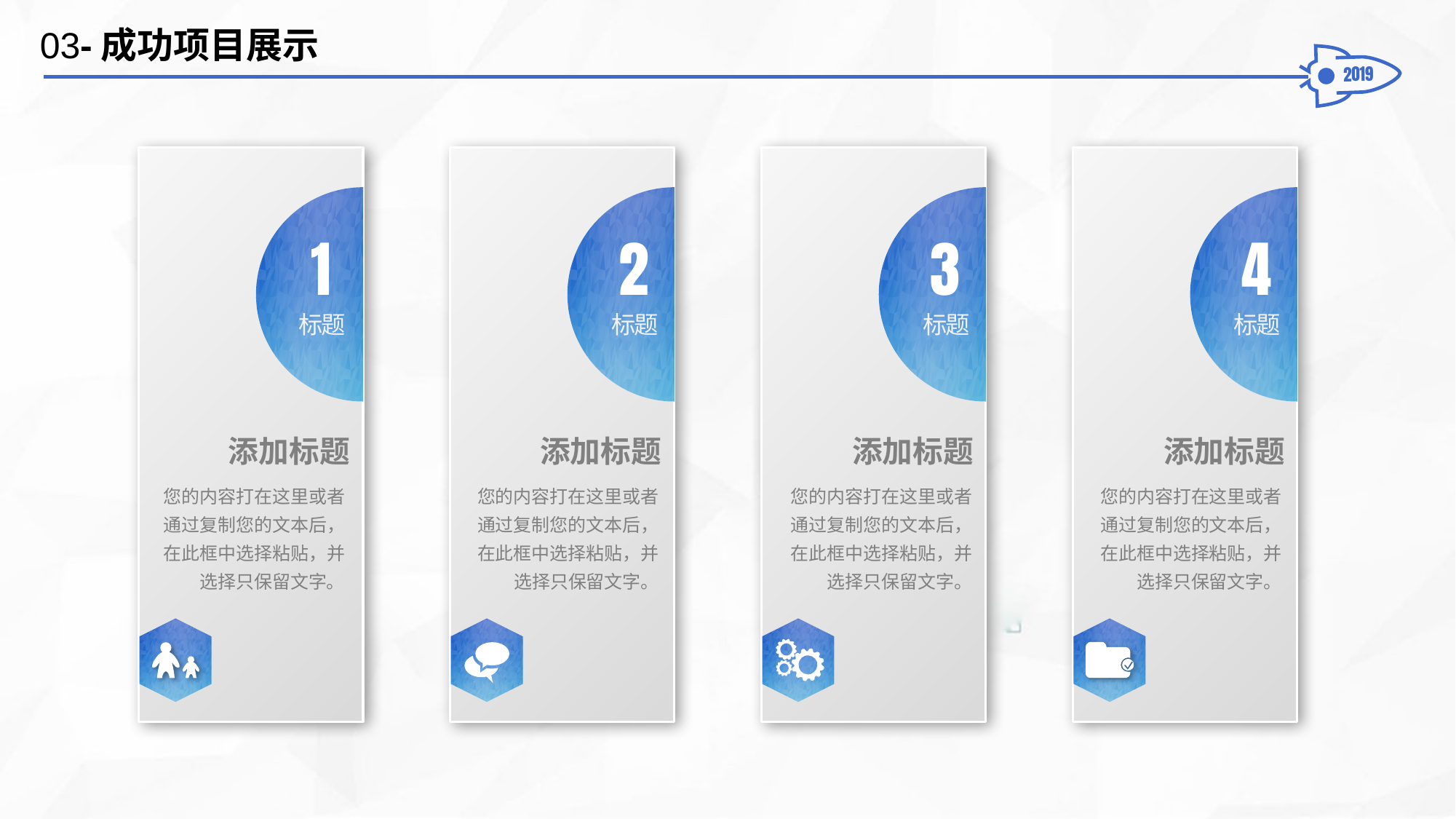

03-成功项目展示

1
标题

2
标题

3
标题

4
标题
添加标题
添加标题
添加标题
添加标题
您的内容打在这里或者通过复制您的文本后，在此框中选择粘贴，并选择只保留文字。
您的内容打在这里或者通过复制您的文本后，在此框中选择粘贴，并选择只保留文字。
您的内容打在这里或者通过复制您的文本后，在此框中选择粘贴，并选择只保留文字。
您的内容打在这里或者通过复制您的文本后，在此框中选择粘贴，并选择只保留文字。